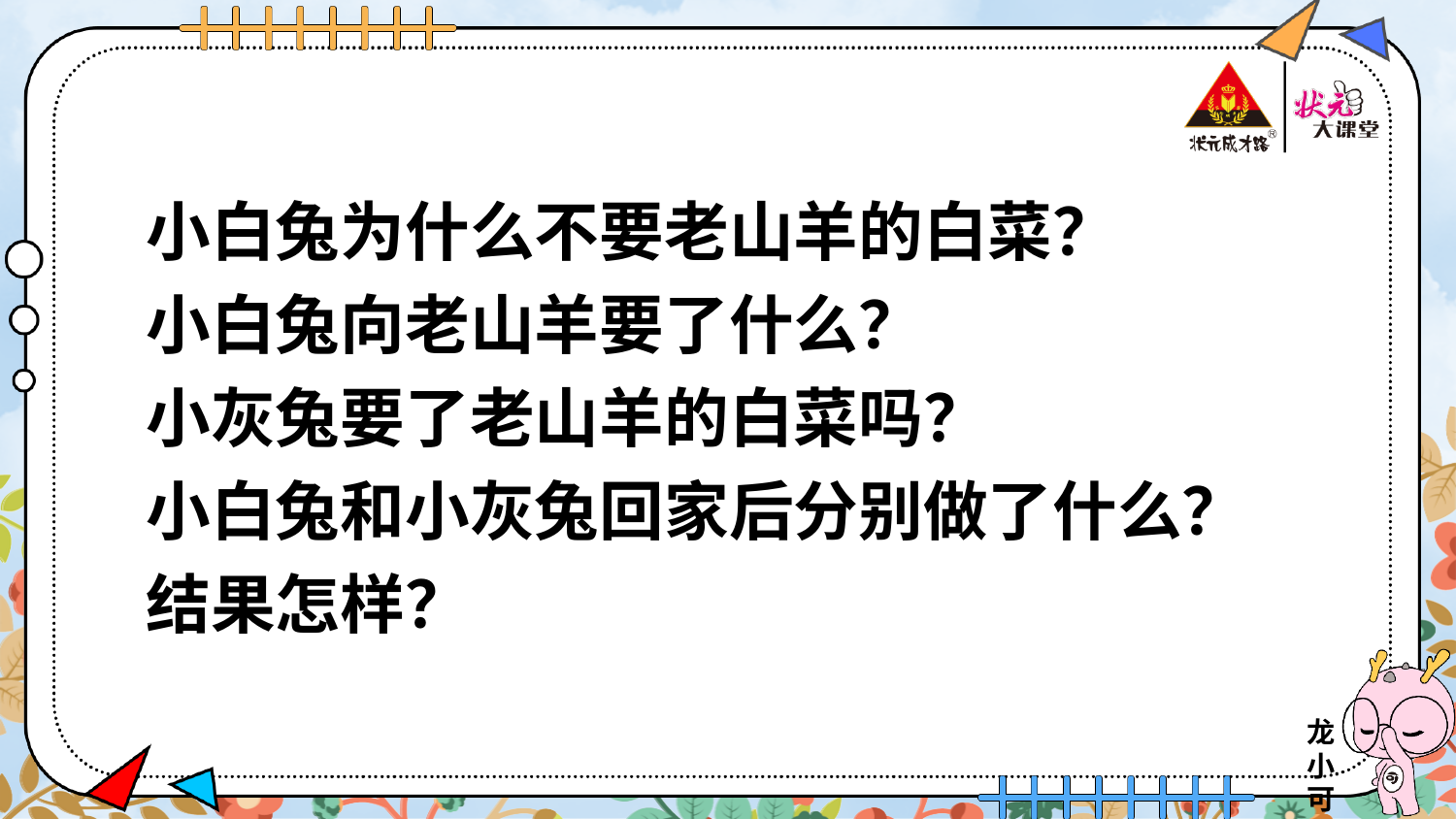

小白兔为什么不要老山羊的白菜？
小白兔向老山羊要了什么？
小灰兔要了老山羊的白菜吗？
小白兔和小灰兔回家后分别做了什么？结果怎样？